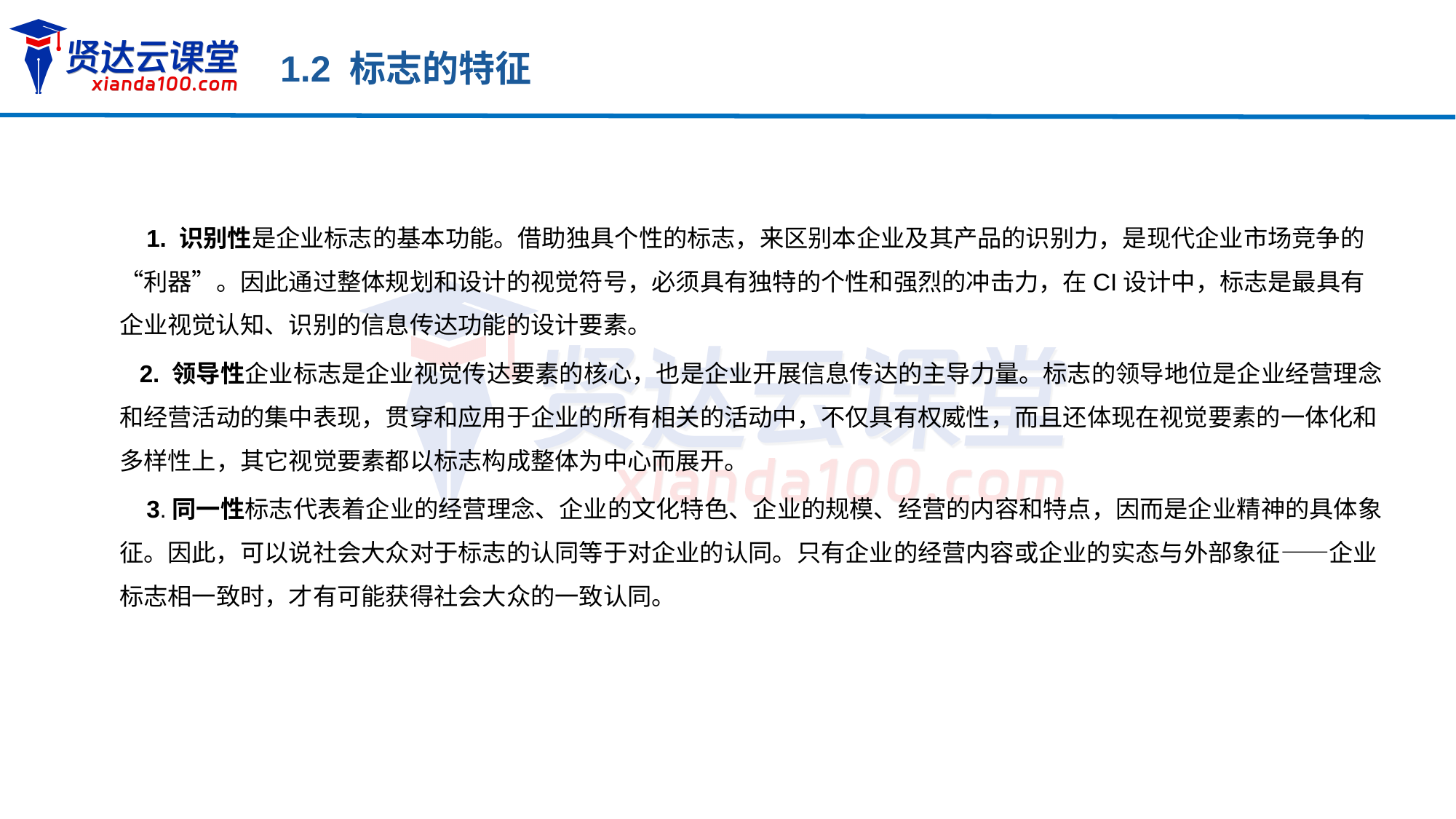

1.2 标志的特征
    1. 识别性是企业标志的基本功能。借助独具个性的标志，来区别本企业及其产品的识别力，是现代企业市场竞争的“利器”。因此通过整体规划和设计的视觉符号，必须具有独特的个性和强烈的冲击力，在CI设计中，标志是最具有企业视觉认知、识别的信息传达功能的设计要素。
   2. 领导性企业标志是企业视觉传达要素的核心，也是企业开展信息传达的主导力量。标志的领导地位是企业经营理念和经营活动的集中表现，贯穿和应用于企业的所有相关的活动中，不仅具有权威性，而且还体现在视觉要素的一体化和多样性上，其它视觉要素都以标志构成整体为中心而展开。
    3.同一性标志代表着企业的经营理念、企业的文化特色、企业的规模、经营的内容和特点，因而是企业精神的具体象征。因此，可以说社会大众对于标志的认同等于对企业的认同。只有企业的经营内容或企业的实态与外部象征——企业标志相一致时，才有可能获得社会大众的一致认同。